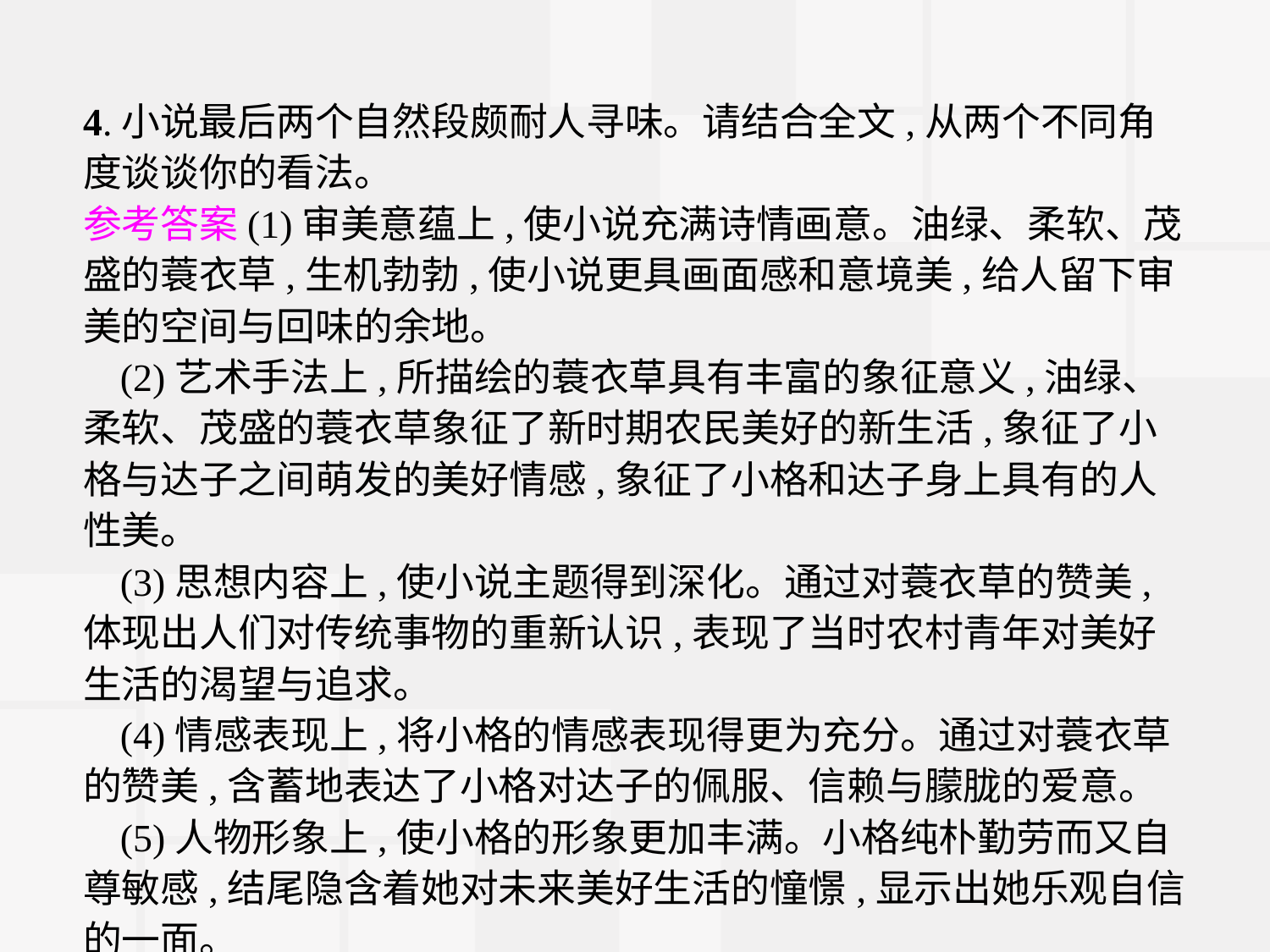

4.小说最后两个自然段颇耐人寻味。请结合全文,从两个不同角度谈谈你的看法。
参考答案(1)审美意蕴上,使小说充满诗情画意。油绿、柔软、茂盛的蓑衣草,生机勃勃,使小说更具画面感和意境美,给人留下审美的空间与回味的余地。
(2)艺术手法上,所描绘的蓑衣草具有丰富的象征意义,油绿、柔软、茂盛的蓑衣草象征了新时期农民美好的新生活,象征了小格与达子之间萌发的美好情感,象征了小格和达子身上具有的人性美。
(3)思想内容上,使小说主题得到深化。通过对蓑衣草的赞美,体现出人们对传统事物的重新认识,表现了当时农村青年对美好生活的渴望与追求。
(4)情感表现上,将小格的情感表现得更为充分。通过对蓑衣草的赞美,含蓄地表达了小格对达子的佩服、信赖与朦胧的爱意。
(5)人物形象上,使小格的形象更加丰满。小格纯朴勤劳而又自尊敏感,结尾隐含着她对未来美好生活的憧憬,显示出她乐观自信的一面。